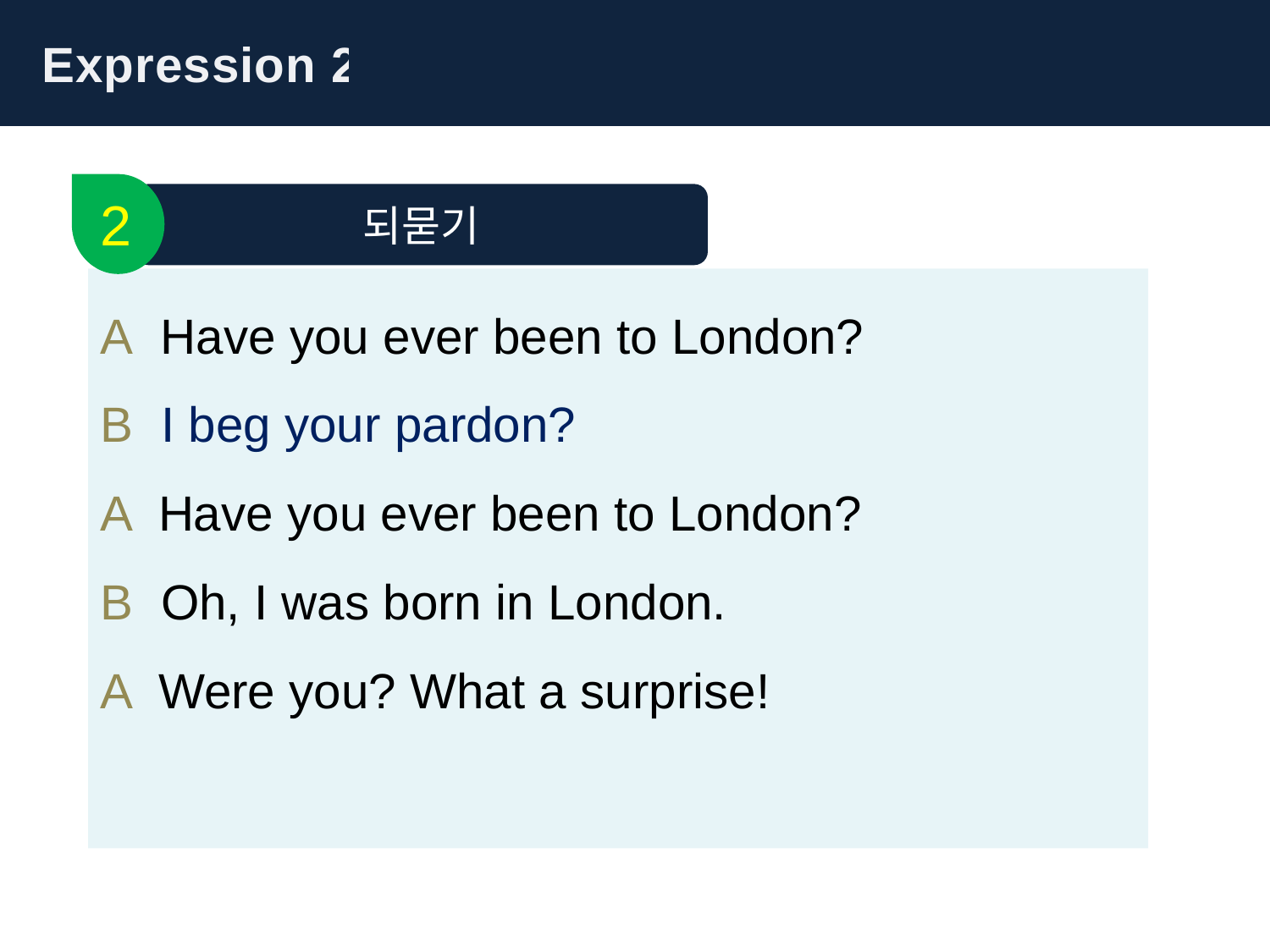

Expression 2

2
되묻기
A  Have you ever been to London?
B  I beg your pardon?
A  Have you ever been to London?
B  Oh, I was born in London.
A  Were you? What a surprise!